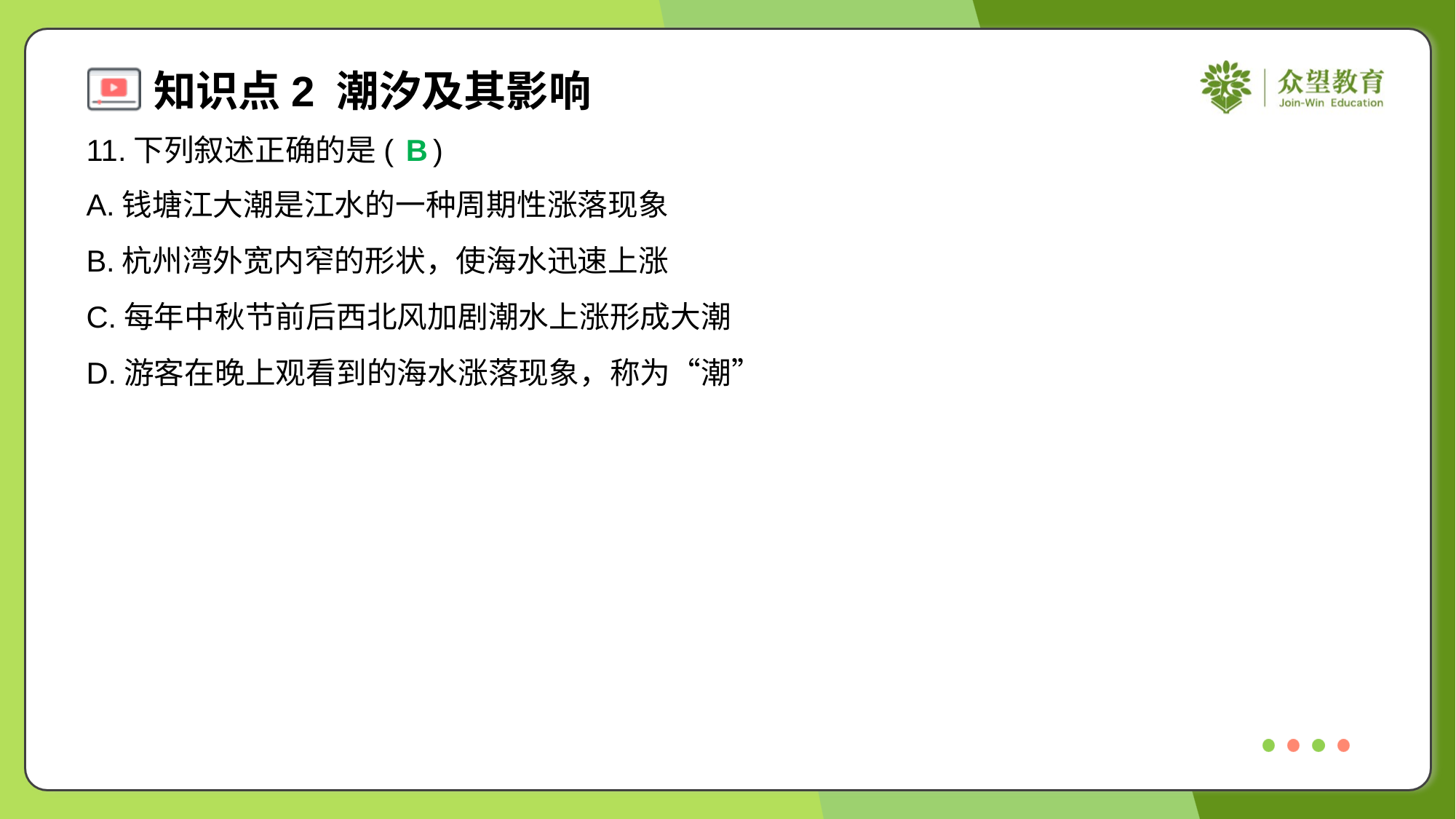

11.下列叙述正确的是(     )
B
A.钱塘江大潮是江水的一种周期性涨落现象
B.杭州湾外宽内窄的形状，使海水迅速上涨
C.每年中秋节前后西北风加剧潮水上涨形成大潮
D.游客在晚上观看到的海水涨落现象，称为“潮”